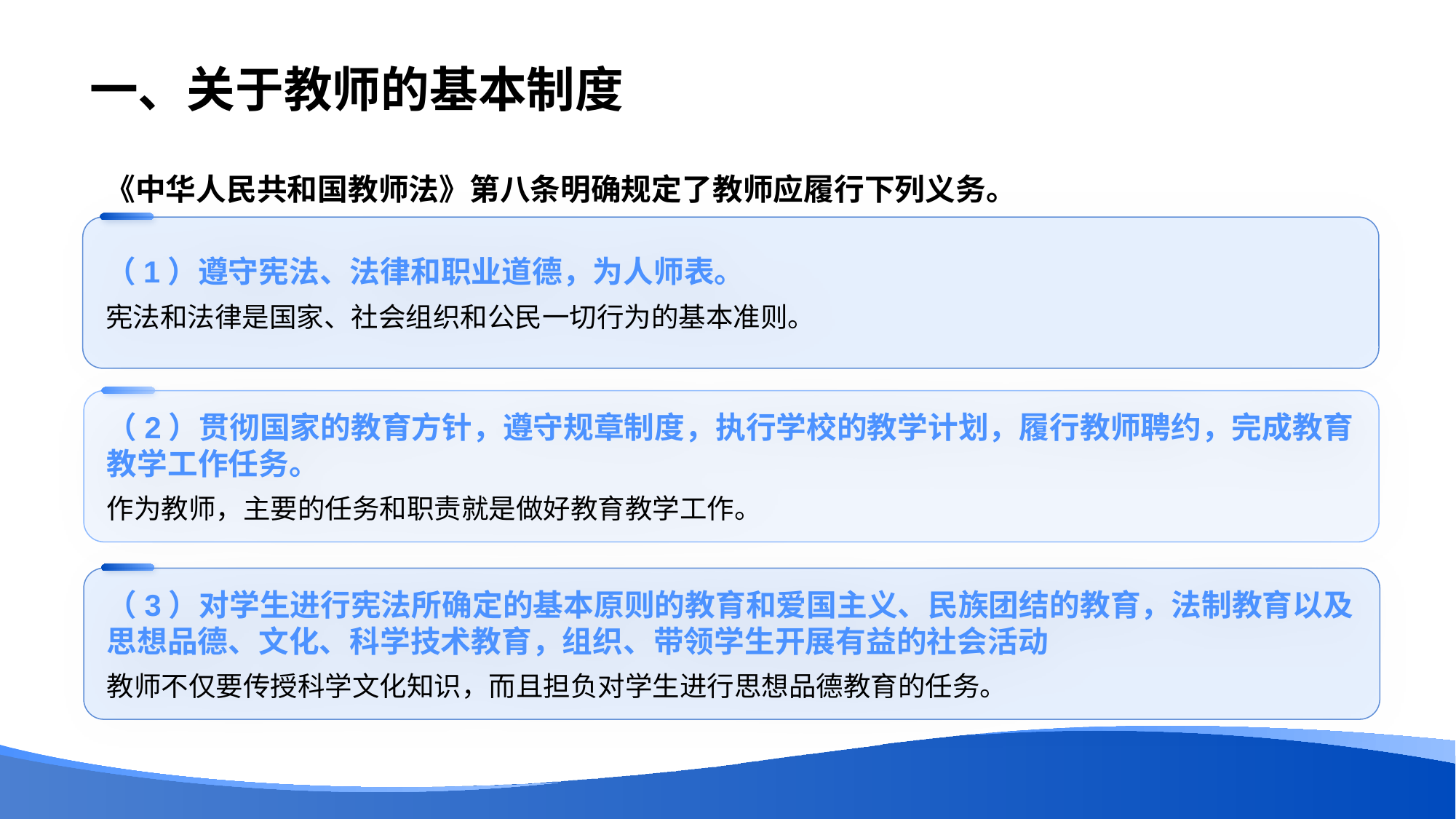

# 一、关于教师的基本制度
《中华人民共和国教师法》第八条明确规定了教师应履行下列义务。

（1）遵守宪法、法律和职业道德，为人师表。
宪法和法律是国家、社会组织和公民一切行为的基本准则。

（2）贯彻国家的教育方针，遵守规章制度，执行学校的教学计划，履行教师聘约，完成教育教学工作任务。
作为教师，主要的任务和职责就是做好教育教学工作。

（3）对学生进行宪法所确定的基本原则的教育和爱国主义、民族团结的教育，法制教育以及思想品德、文化、科学技术教育，组织、带领学生开展有益的社会活动
教师不仅要传授科学文化知识，而且担负对学生进行思想品德教育的任务。